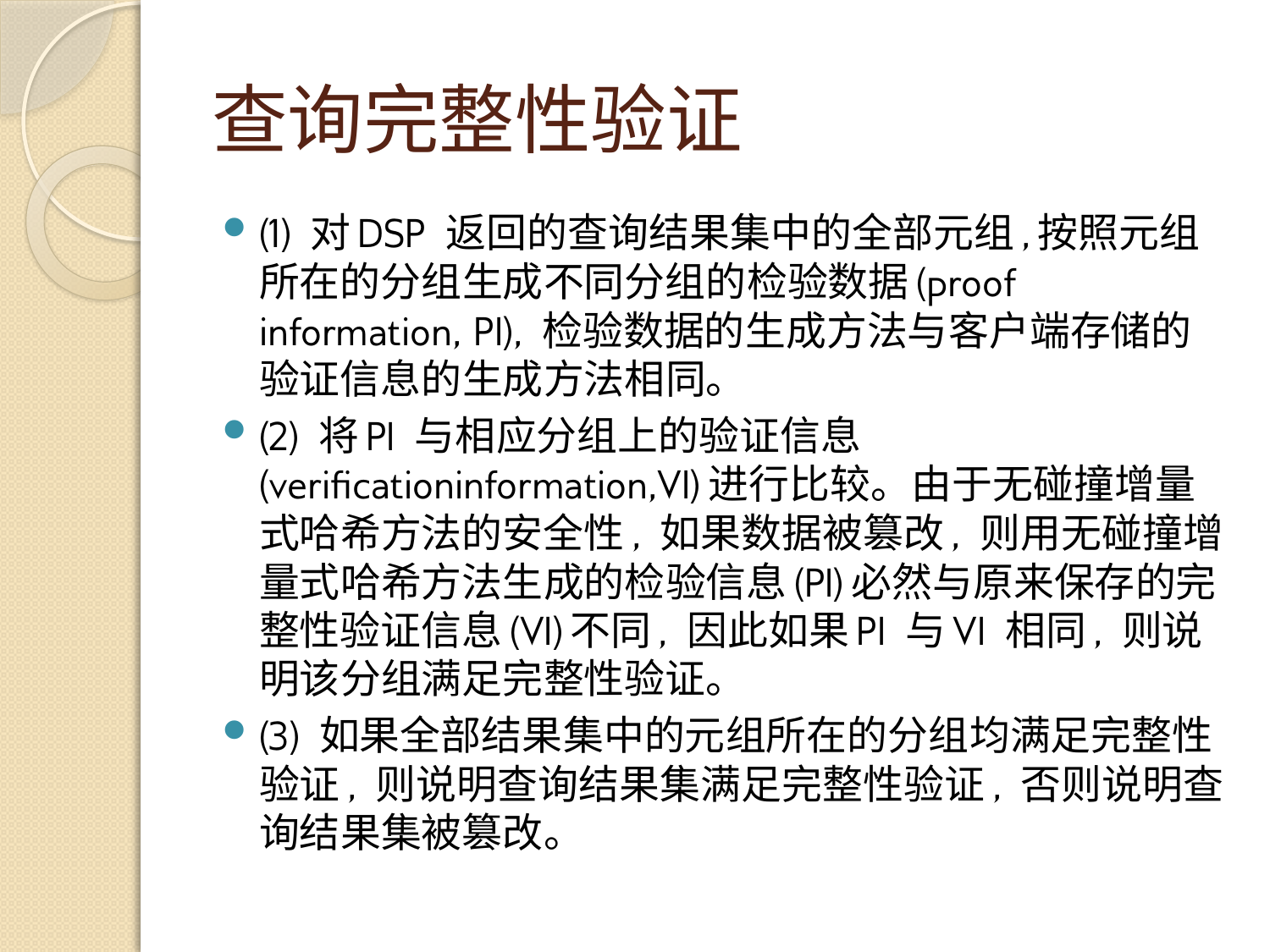

# 查询完整性验证
(1) 对DSP 返回的查询结果集中的全部元组,按照元组所在的分组生成不同分组的检验数据(proof information, PI), 检验数据的生成方法与客户端存储的验证信息的生成方法相同。
(2) 将PI 与相应分组上的验证信息(verificationinformation,VI)进行比较。由于无碰撞增量式哈希方法的安全性, 如果数据被篡改, 则用无碰撞增量式哈希方法生成的检验信息(PI)必然与原来保存的完整性验证信息(VI)不同, 因此如果PI 与VI 相同, 则说明该分组满足完整性验证。
(3) 如果全部结果集中的元组所在的分组均满足完整性验证, 则说明查询结果集满足完整性验证, 否则说明查询结果集被篡改。